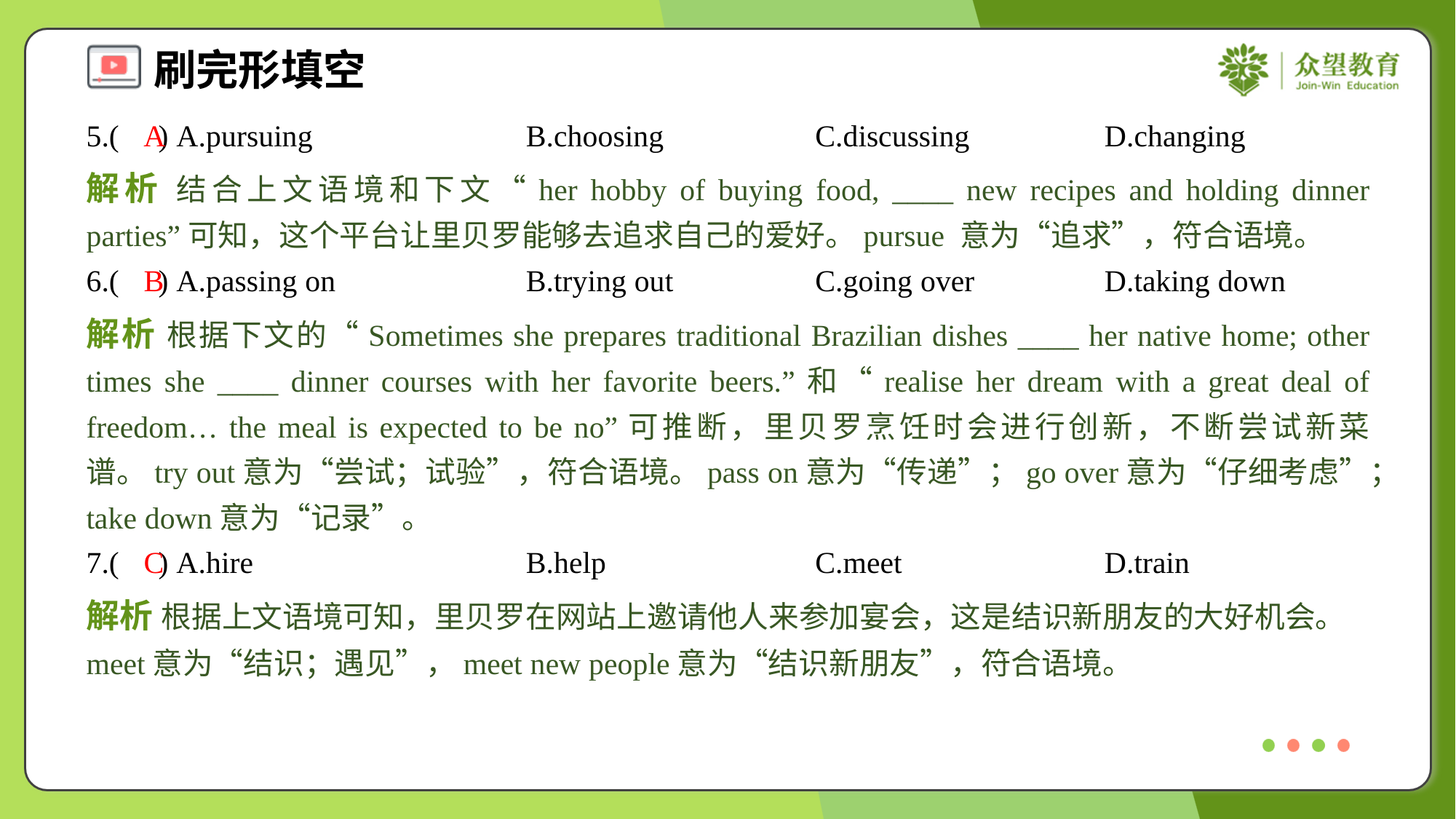

5.(     ) A.pursuing	B.choosing	C.discussing	D.changing
A
解析 结合上文语境和下文“her hobby of buying food, ____ new recipes and holding dinner parties”可知，这个平台让里贝罗能够去追求自己的爱好。pursue 意为“追求”，符合语境。
6.(     ) A.passing on	B.trying out	C.going over	D.taking down
B
解析 根据下文的“Sometimes she prepares traditional Brazilian dishes ____ her native home; other times she ____ dinner courses with her favorite beers.”和“realise her dream with a great deal of freedom… the meal is expected to be no”可推断，里贝罗烹饪时会进行创新，不断尝试新菜谱。try out意为“尝试；试验”，符合语境。pass on意为“传递”；go over意为“仔细考虑”；take down意为“记录”。
7.(     ) A.hire	B.help	C.meet	D.train
C
解析 根据上文语境可知，里贝罗在网站上邀请他人来参加宴会，这是结识新朋友的大好机会。meet意为“结识；遇见”，meet new people意为“结识新朋友”，符合语境。